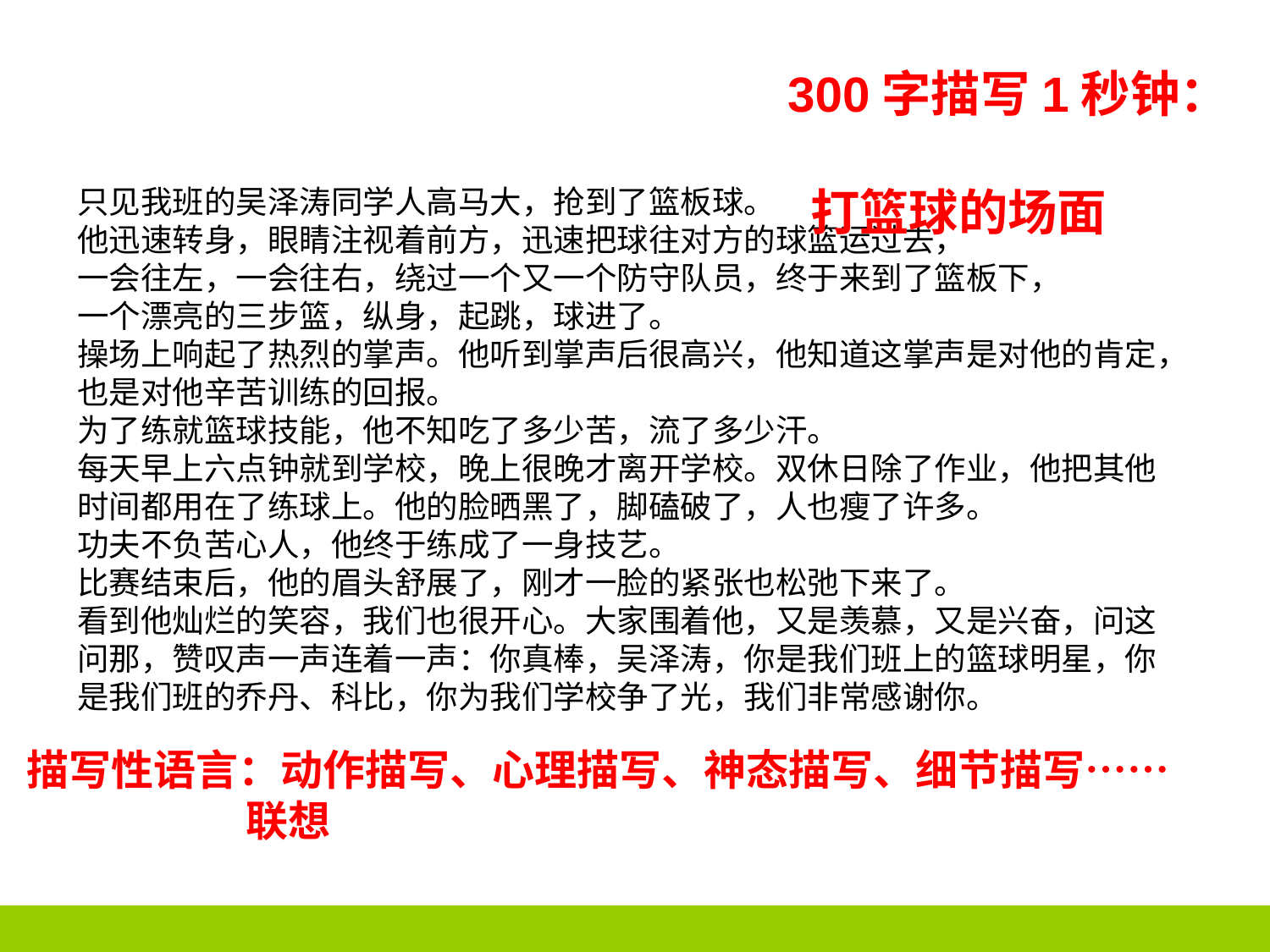

300字描写1秒钟：
 打篮球的场面
只见我班的吴泽涛同学人高马大，抢到了篮板球。
他迅速转身，眼睛注视着前方，迅速把球往对方的球篮运过去，
一会往左，一会往右，绕过一个又一个防守队员，终于来到了篮板下，
一个漂亮的三步篮，纵身，起跳，球进了。
操场上响起了热烈的掌声。他听到掌声后很高兴，他知道这掌声是对他的肯定，也是对他辛苦训练的回报。
为了练就篮球技能，他不知吃了多少苦，流了多少汗。
每天早上六点钟就到学校，晚上很晚才离开学校。双休日除了作业，他把其他时间都用在了练球上。他的脸晒黑了，脚磕破了，人也瘦了许多。
功夫不负苦心人，他终于练成了一身技艺。
比赛结束后，他的眉头舒展了，刚才一脸的紧张也松弛下来了。
看到他灿烂的笑容，我们也很开心。大家围着他，又是羡慕，又是兴奋，问这问那，赞叹声一声连着一声：你真棒，吴泽涛，你是我们班上的篮球明星，你是我们班的乔丹、科比，你为我们学校争了光，我们非常感谢你。
描写性语言：动作描写、心理描写、神态描写、细节描写……
                      联想